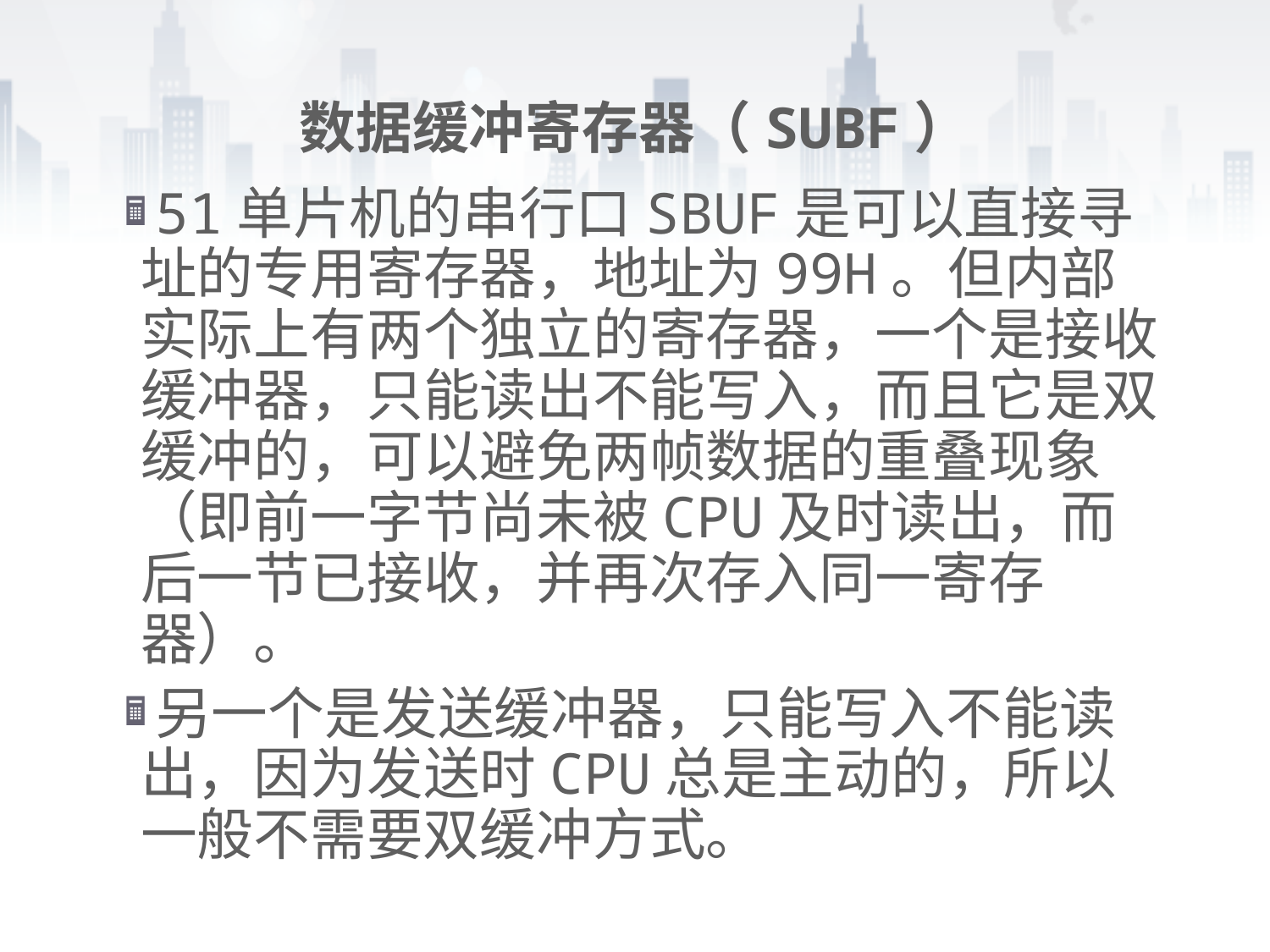

# 数据缓冲寄存器（SUBF）
51单片机的串行口SBUF是可以直接寻址的专用寄存器，地址为99H。但内部实际上有两个独立的寄存器，一个是接收缓冲器，只能读出不能写入，而且它是双缓冲的，可以避免两帧数据的重叠现象（即前一字节尚未被CPU及时读出，而后一节已接收，并再次存入同一寄存器）。
另一个是发送缓冲器，只能写入不能读出，因为发送时CPU总是主动的，所以一般不需要双缓冲方式。